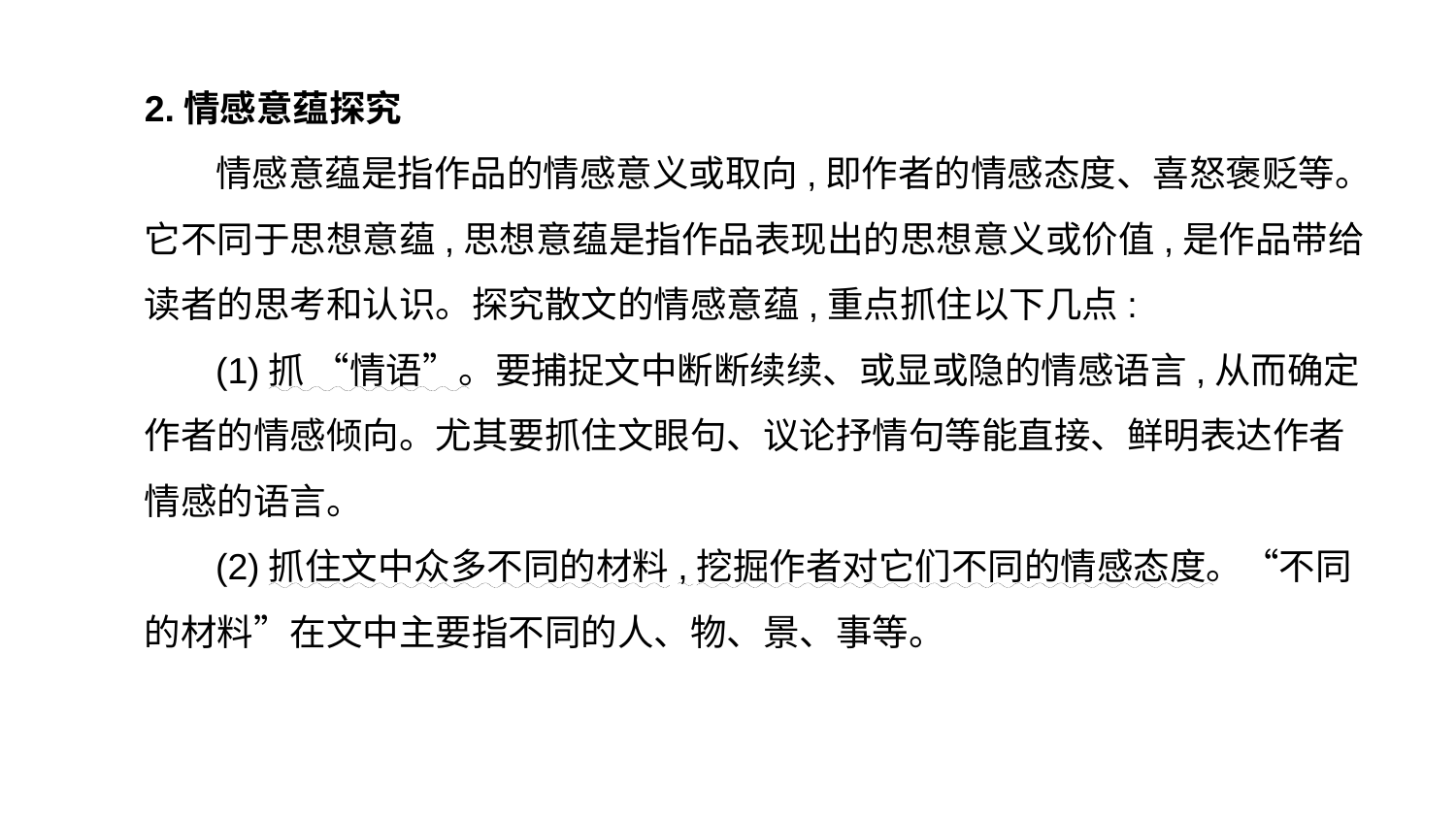

2.情感意蕴探究
情感意蕴是指作品的情感意义或取向,即作者的情感态度、喜怒褒贬等。它不同于思想意蕴,思想意蕴是指作品表现出的思想意义或价值,是作品带给读者的思考和认识。探究散文的情感意蕴,重点抓住以下几点:
(1)抓 “情语”。要捕捉文中断断续续、或显或隐的情感语言,从而确定作者的情感倾向。尤其要抓住文眼句、议论抒情句等能直接、鲜明表达作者情感的语言。
(2)抓住文中众多不同的材料,挖掘作者对它们不同的情感态度。“不同的材料”在文中主要指不同的人、物、景、事等。